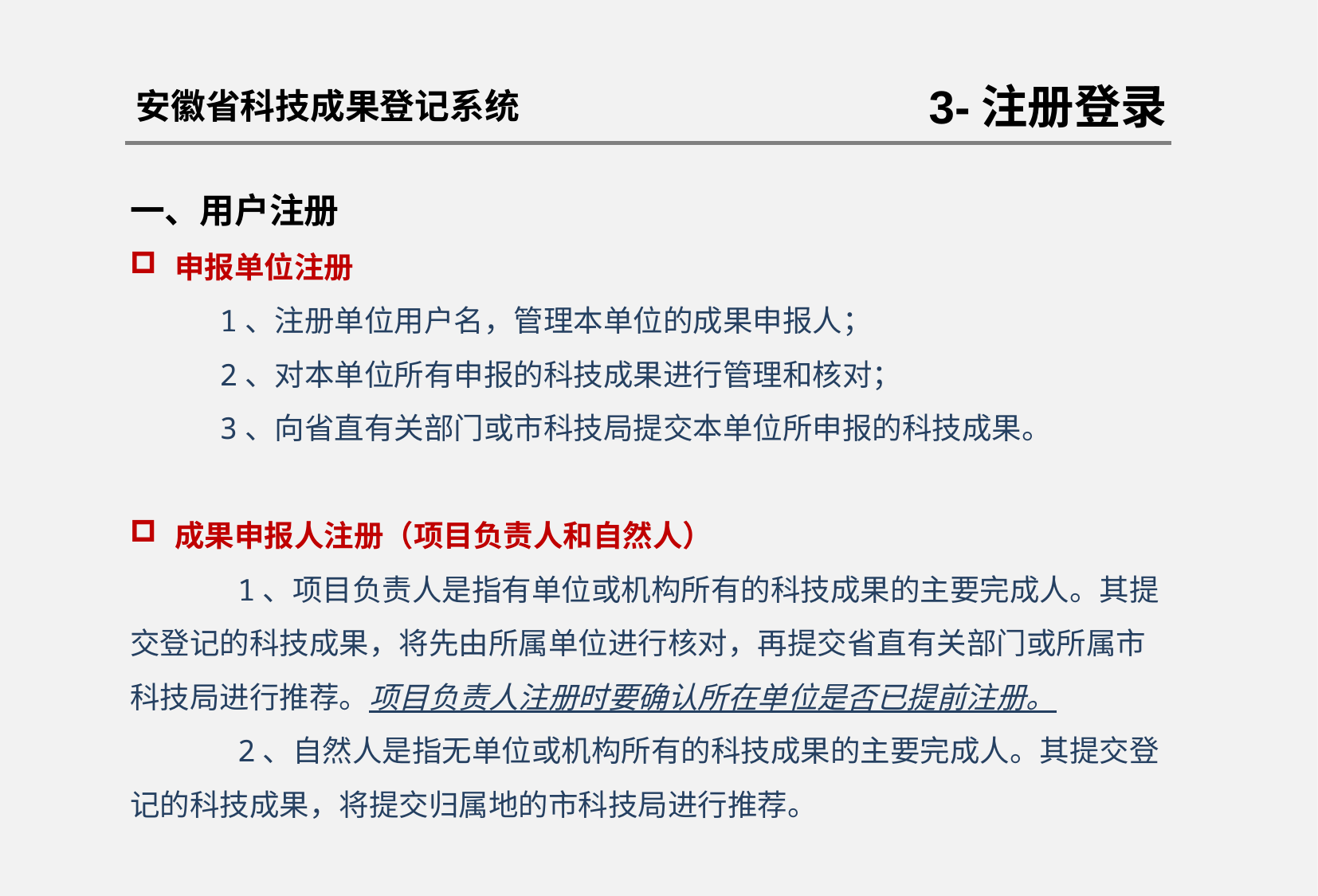

安徽省科技成果登记系统
3-注册登录
一、用户注册
申报单位注册
     1、注册单位用户名，管理本单位的成果申报人；
     2、对本单位所有申报的科技成果进行管理和核对；
     3、向省直有关部门或市科技局提交本单位所申报的科技成果。

成果申报人注册（项目负责人和自然人）
      1、项目负责人是指有单位或机构所有的科技成果的主要完成人。其提交登记的科技成果，将先由所属单位进行核对，再提交省直有关部门或所属市科技局进行推荐。项目负责人注册时要确认所在单位是否已提前注册。
      2、自然人是指无单位或机构所有的科技成果的主要完成人。其提交登记的科技成果，将提交归属地的市科技局进行推荐。

8